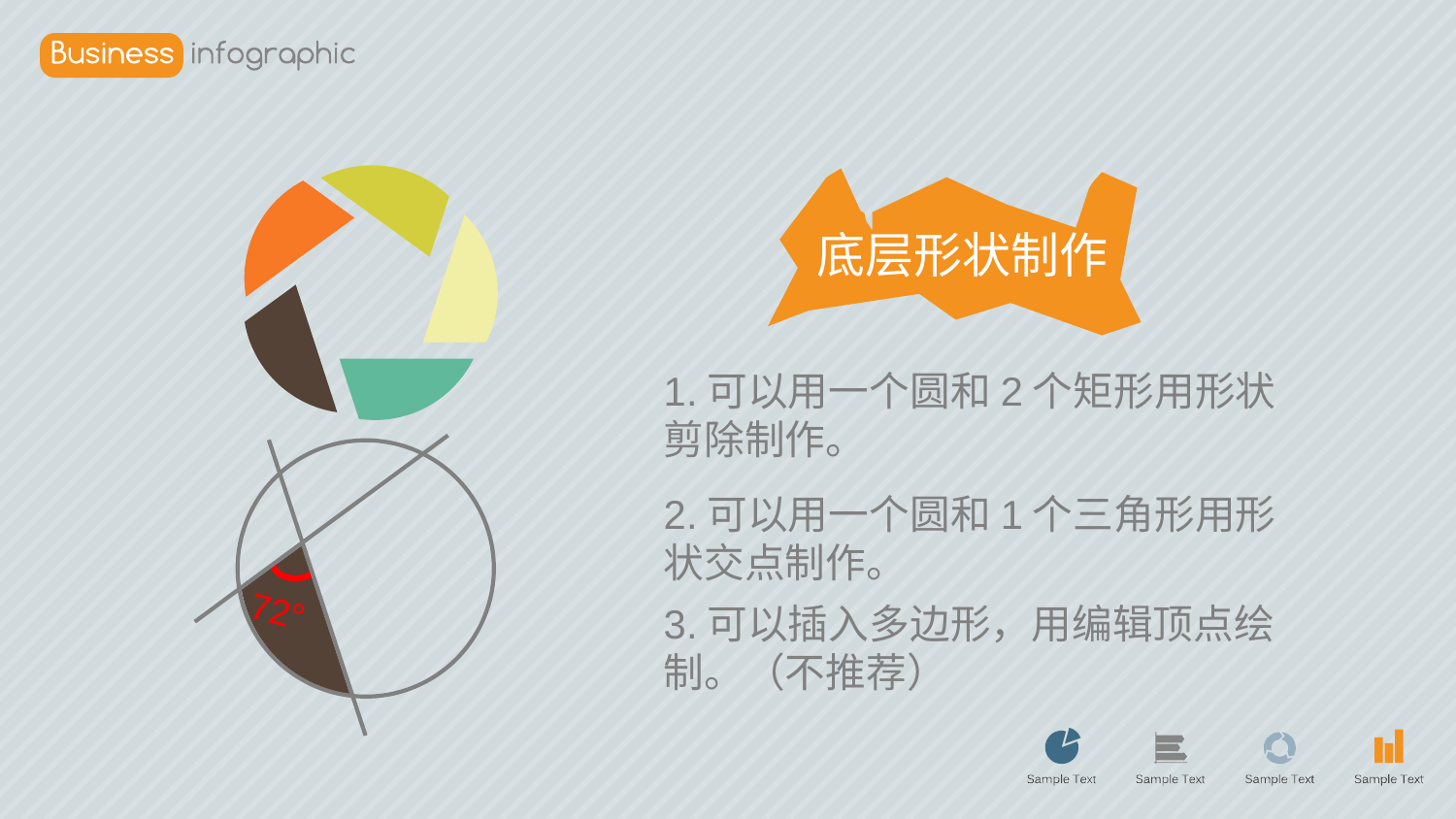

底层形状制作
1.可以用一个圆和2个矩形用形状剪除制作。

72°
2.可以用一个圆和1个三角形用形状交点制作。
3.可以插入多边形，用编辑顶点绘制。（不推荐）